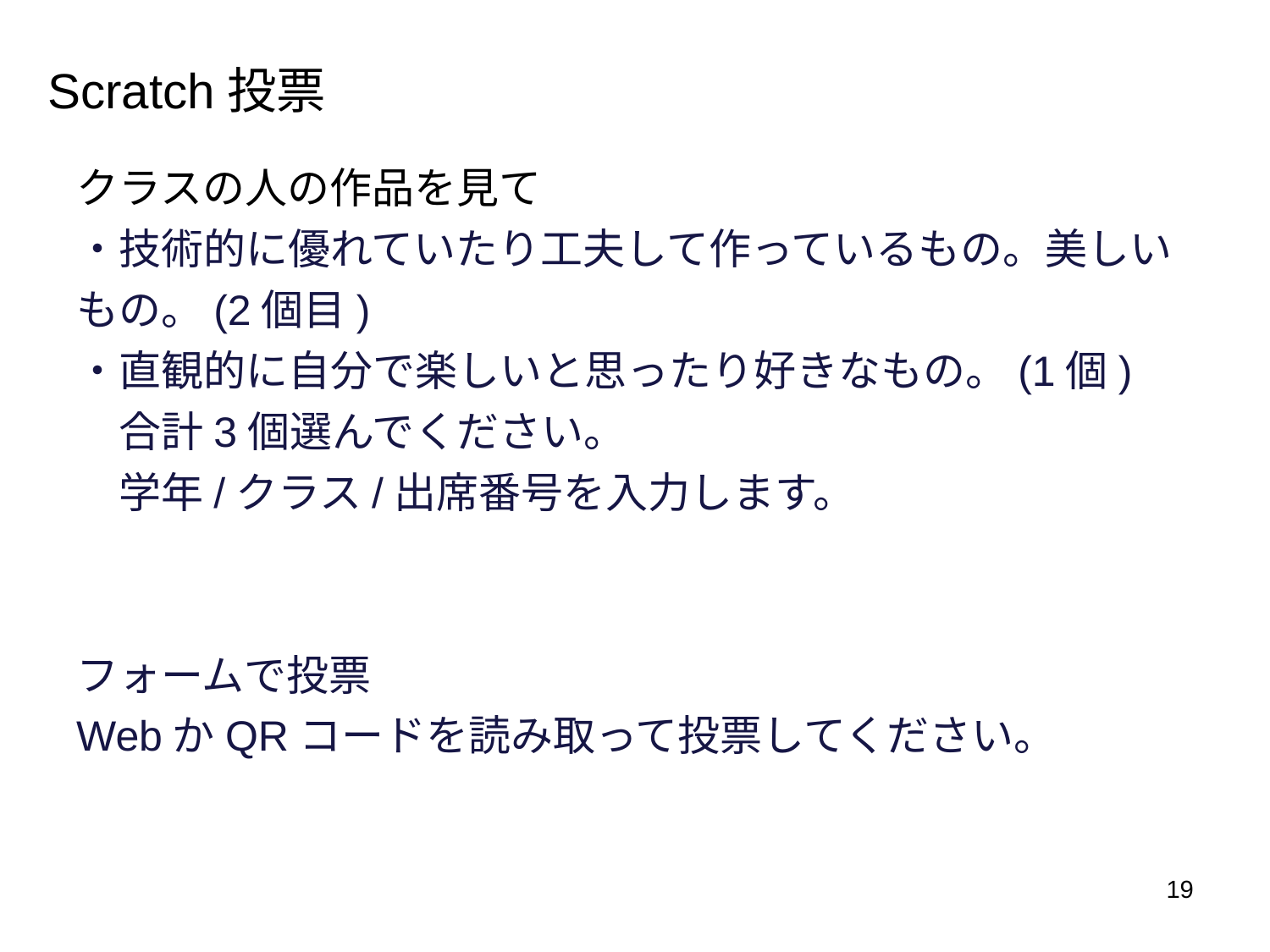

# Scratch投票
クラスの人の作品を見て
・技術的に優れていたり工夫して作っているもの。美しいもの。(2個目)
・直観的に自分で楽しいと思ったり好きなもの。(1個)
　合計3個選んでください。
　学年/クラス/出席番号を入力します。

フォームで投票
WebかQRコードを読み取って投票してください。

19